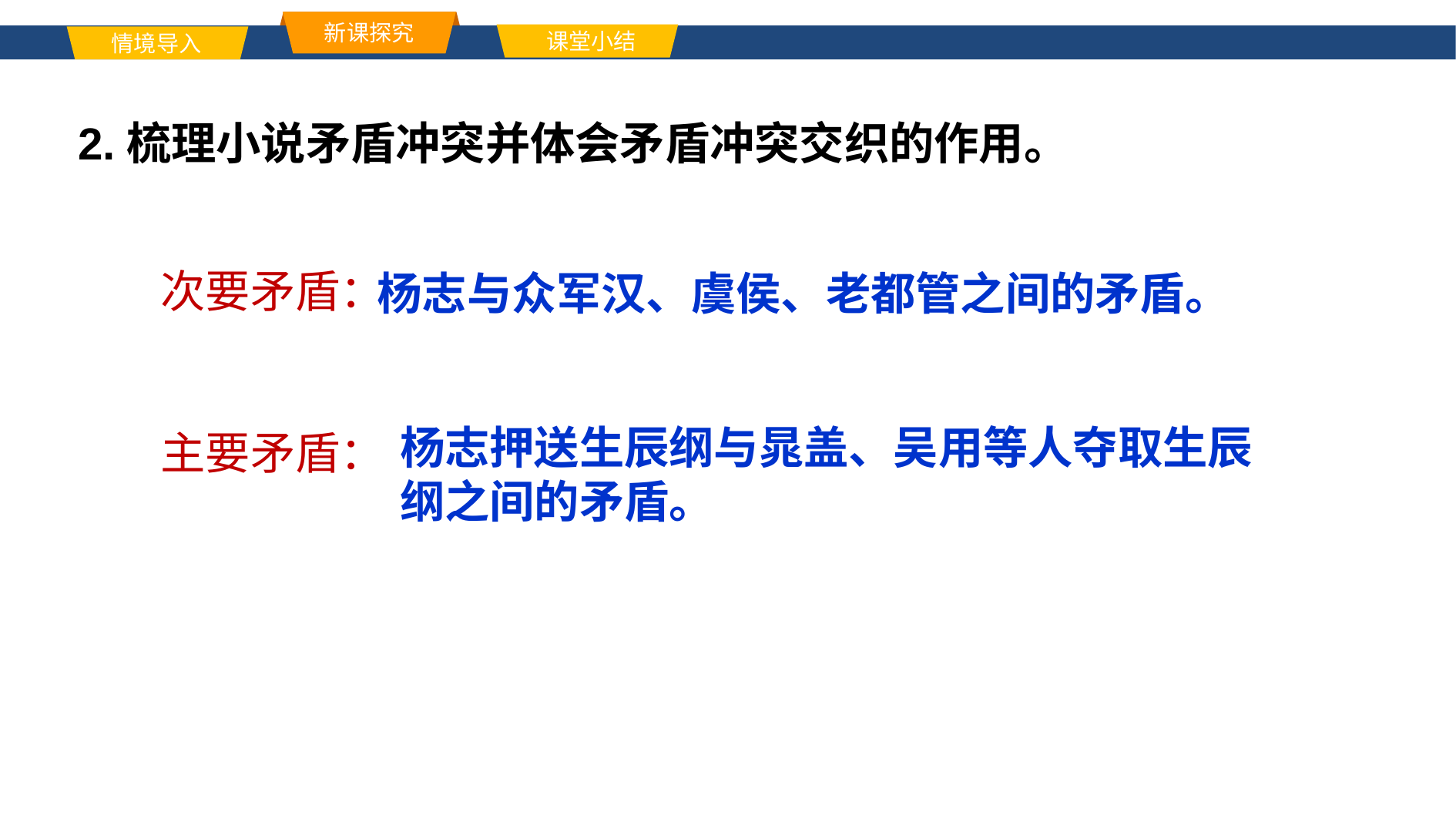

新课探究
课堂小结

情境导入

单击此处添加标题文本内容
2.梳理小说矛盾冲突并体会矛盾冲突交织的作用。
次要矛盾：

主要矛盾：

杨志与众军汉、虞侯、老都管之间的矛盾。
杨志押送生辰纲与晁盖、吴用等人夺取生辰纲之间的矛盾。